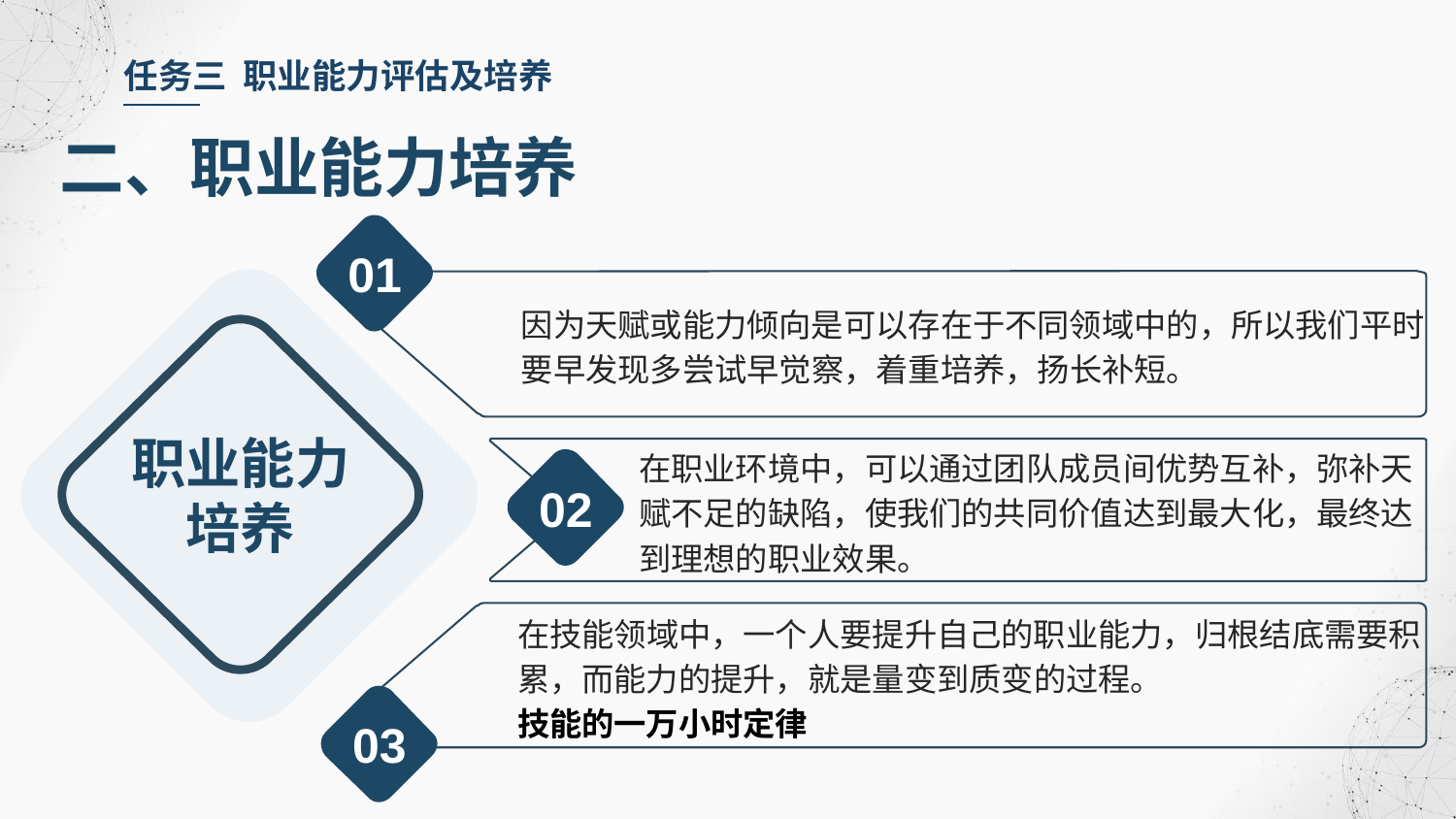

任务三  职业能力评估及培养
二、职业能力培养
01

因为天赋或能力倾向是可以存在于不同领域中的，所以我们平时要早发现多尝试早觉察，着重培养，扬长补短。
职业能力培养
在职业环境中，可以通过团队成员间优势互补，弥补天赋不足的缺陷，使我们的共同价值达到最大化，最终达到理想的职业效果。
02
在技能领域中，一个人要提升自己的职业能力，归根结底需要积累，而能力的提升，就是量变到质变的过程。
技能的一万小时定律
03